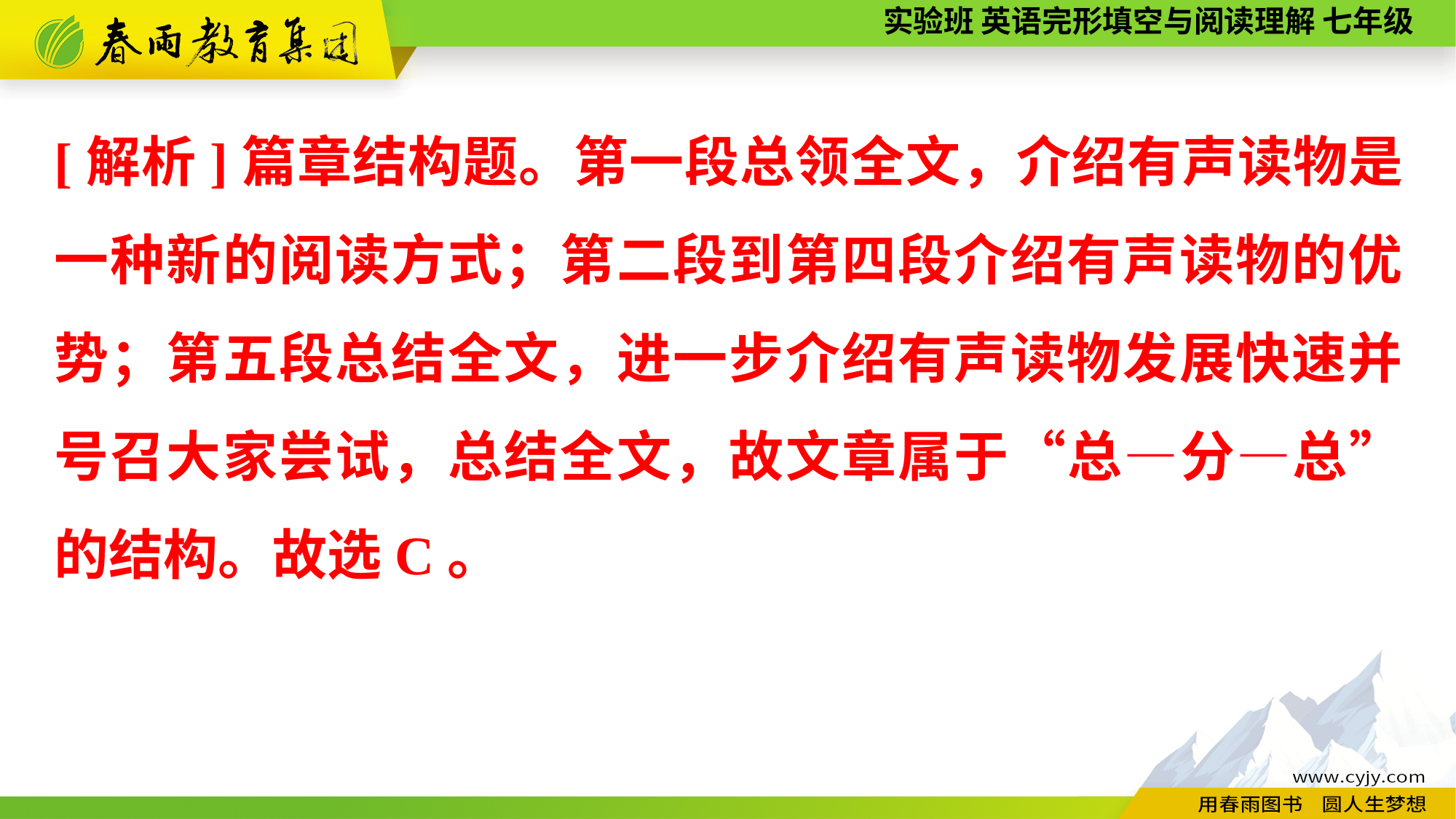

[解析]篇章结构题。第一段总领全文，介绍有声读物是一种新的阅读方式；第二段到第四段介绍有声读物的优势；第五段总结全文，进一步介绍有声读物发展快速并号召大家尝试，总结全文，故文章属于“总—分—总”的结构。故选C。